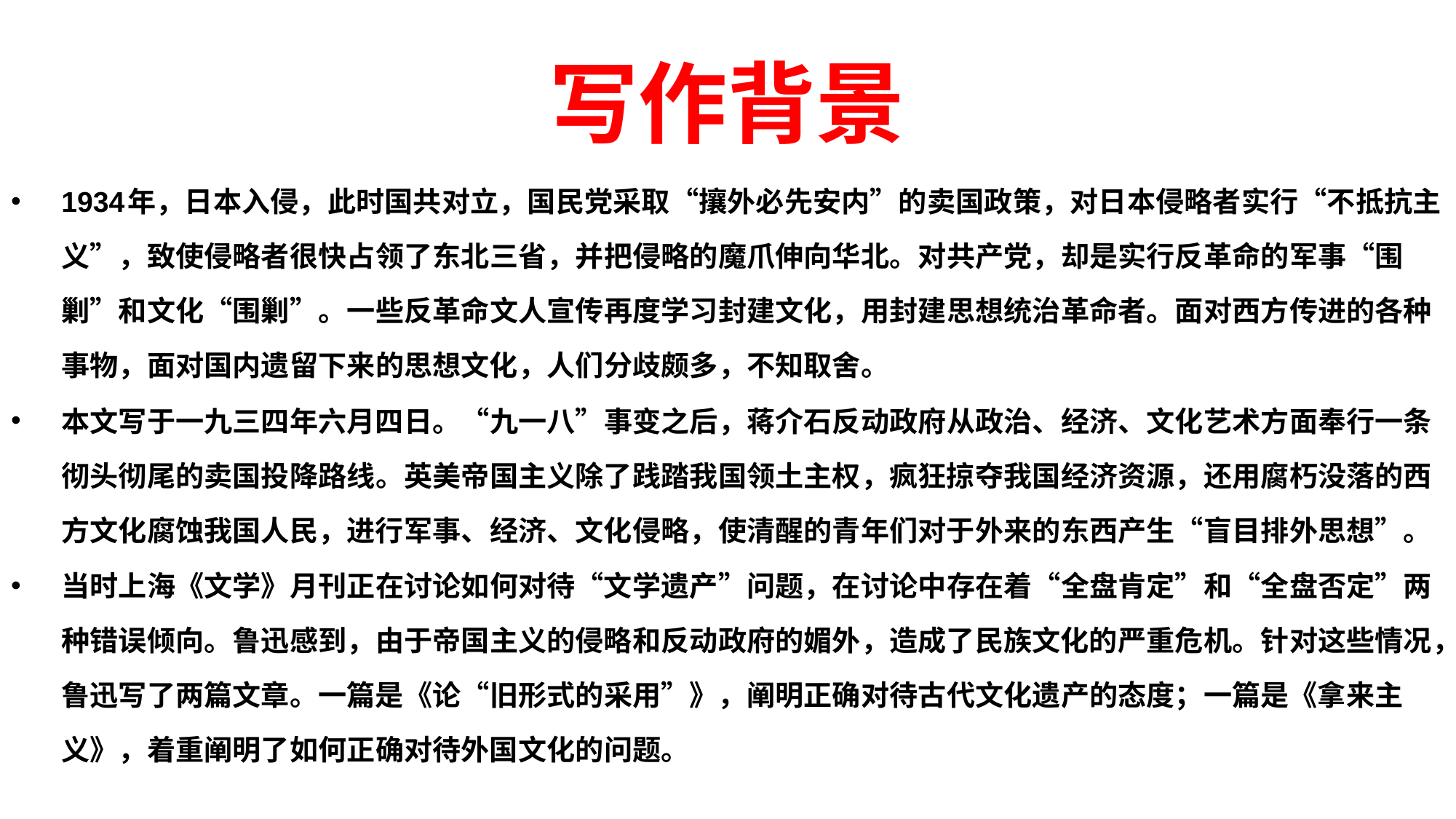

# 写作背景
1934年，日本入侵，此时国共对立，国民党采取“攘外必先安内”的卖国政策，对日本侵略者实行“不抵抗主义”，致使侵略者很快占领了东北三省，并把侵略的魔爪伸向华北。对共产党，却是实行反革命的军事“围剿”和文化“围剿”。一些反革命文人宣传再度学习封建文化，用封建思想统治革命者。面对西方传进的各种事物，面对国内遗留下来的思想文化，人们分歧颇多，不知取舍。
本文写于一九三四年六月四日。“九一八”事变之后，蒋介石反动政府从政治、经济、文化艺术方面奉行一条彻头彻尾的卖国投降路线。英美帝国主义除了践踏我国领土主权，疯狂掠夺我国经济资源，还用腐朽没落的西方文化腐蚀我国人民，进行军事、经济、文化侵略，使清醒的青年们对于外来的东西产生“盲目排外思想”。
当时上海《文学》月刊正在讨论如何对待“文学遗产”问题，在讨论中存在着“全盘肯定”和“全盘否定”两种错误倾向。鲁迅感到，由于帝国主义的侵略和反动政府的媚外，造成了民族文化的严重危机。针对这些情况，鲁迅写了两篇文章。一篇是《论“旧形式的采用”》，阐明正确对待古代文化遗产的态度；一篇是《拿来主义》，着重阐明了如何正确对待外国文化的问题。